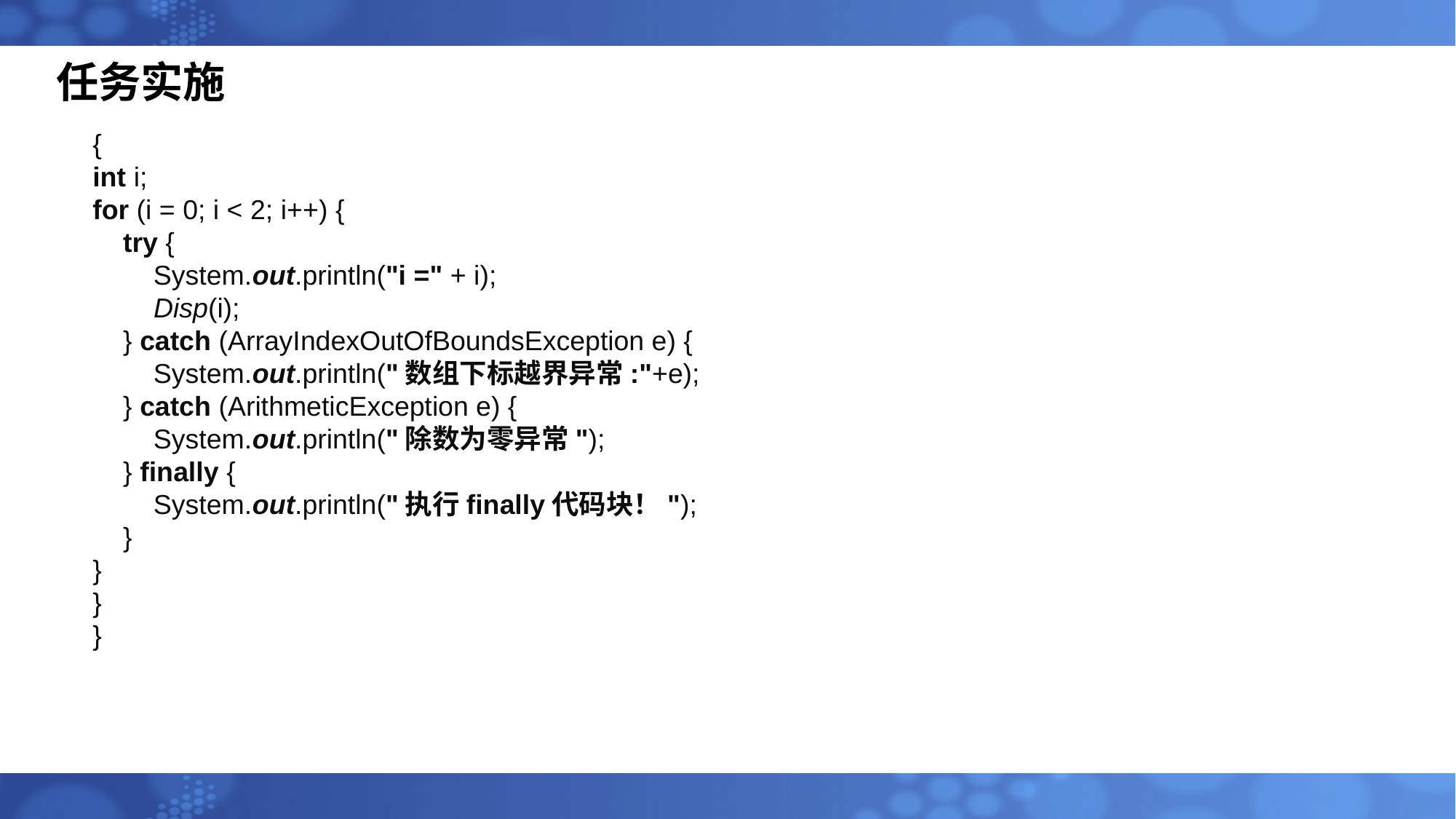

任务实施
{
int i;
for (i = 0; i < 2; i++) {
    try {
        System.out.println("i =" + i);
        Disp(i);
    } catch (ArrayIndexOutOfBoundsException e) {
        System.out.println("数组下标越界异常:"+e);
    } catch (ArithmeticException e) {
        System.out.println("除数为零异常");
    } finally {
        System.out.println("执行finally代码块！");
    }
}
}
}